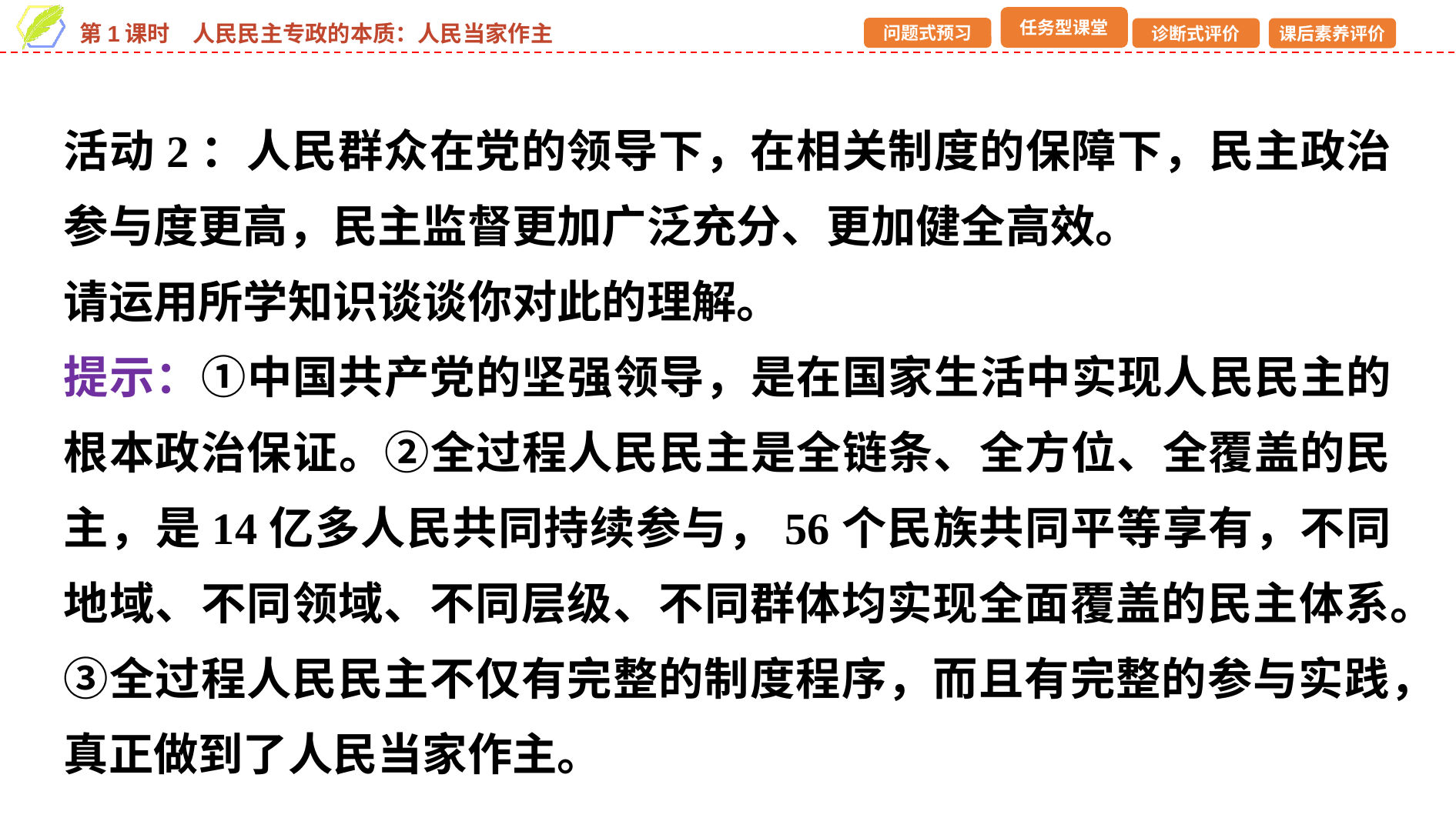

活动2：人民群众在党的领导下，在相关制度的保障下，民主政治参与度更高，民主监督更加广泛充分、更加健全高效。
请运用所学知识谈谈你对此的理解。
提示：①中国共产党的坚强领导，是在国家生活中实现人民民主的根本政治保证。②全过程人民民主是全链条、全方位、全覆盖的民主，是14亿多人民共同持续参与，56个民族共同平等享有，不同地域、不同领域、不同层级、不同群体均实现全面覆盖的民主体系。③全过程人民民主不仅有完整的制度程序，而且有完整的参与实践，真正做到了人民当家作主。